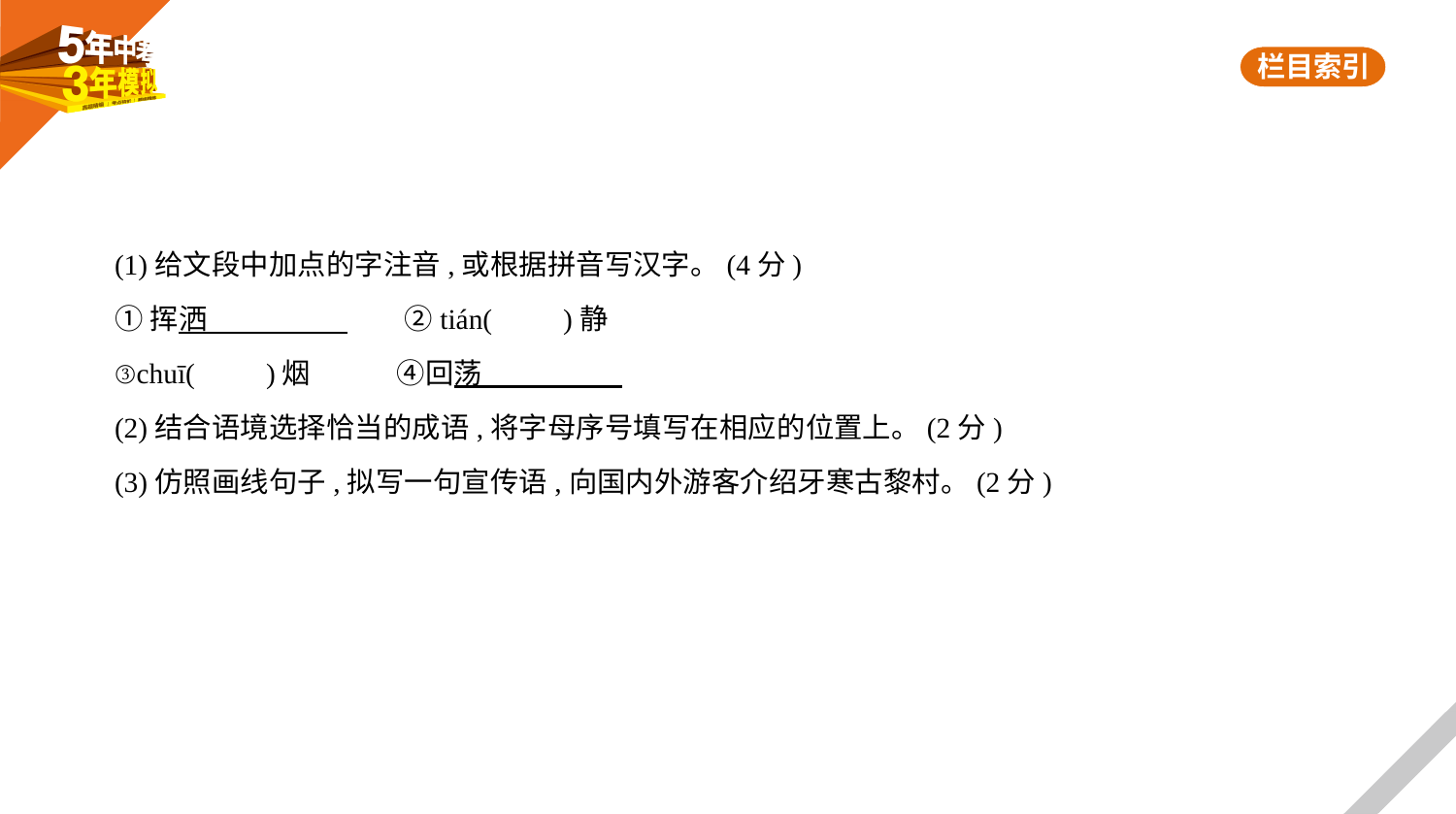

(1)给文段中加点的字注音,或根据拼音写汉字。(4分)
①挥洒　　　　    　　②tián(　　)静
③chuī(　　)烟　　　④回荡
(2)结合语境选择恰当的成语,将字母序号填写在相应的位置上。(2分)
(3)仿照画线句子,拟写一句宣传语,向国内外游客介绍牙寒古黎村。(2分)